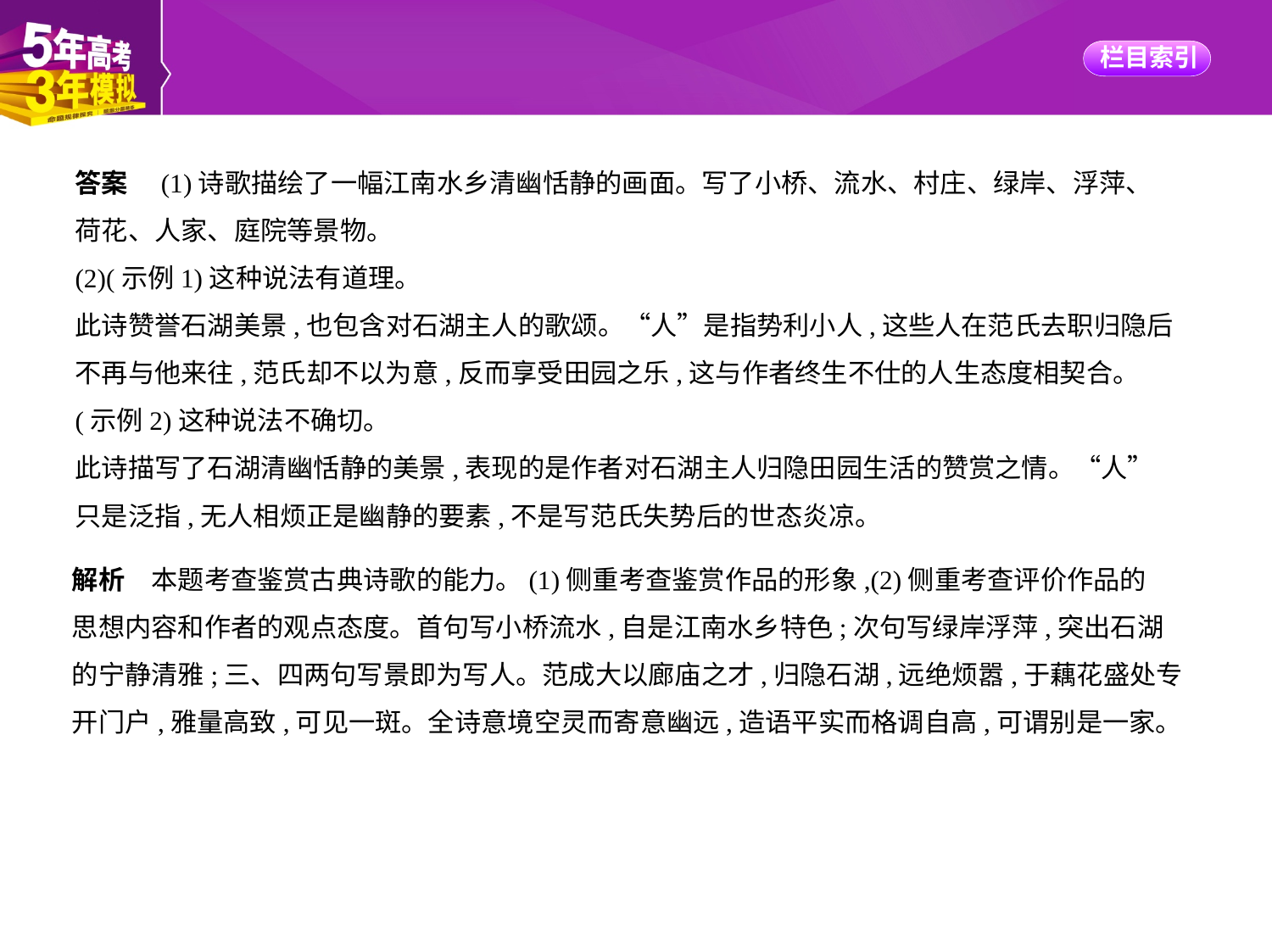

答案　(1)诗歌描绘了一幅江南水乡清幽恬静的画面。写了小桥、流水、村庄、绿岸、浮萍、
荷花、人家、庭院等景物。
(2)(示例1)这种说法有道理。
此诗赞誉石湖美景,也包含对石湖主人的歌颂。“人”是指势利小人,这些人在范氏去职归隐后
不再与他来往,范氏却不以为意,反而享受田园之乐,这与作者终生不仕的人生态度相契合。
(示例2)这种说法不确切。
此诗描写了石湖清幽恬静的美景,表现的是作者对石湖主人归隐田园生活的赞赏之情。“人”
只是泛指,无人相烦正是幽静的要素,不是写范氏失势后的世态炎凉。
解析　本题考查鉴赏古典诗歌的能力。(1)侧重考查鉴赏作品的形象,(2)侧重考查评价作品的
思想内容和作者的观点态度。首句写小桥流水,自是江南水乡特色;次句写绿岸浮萍,突出石湖
的宁静清雅;三、四两句写景即为写人。范成大以廊庙之才,归隐石湖,远绝烦嚣,于藕花盛处专
开门户,雅量高致,可见一斑。全诗意境空灵而寄意幽远,造语平实而格调自高,可谓别是一家。